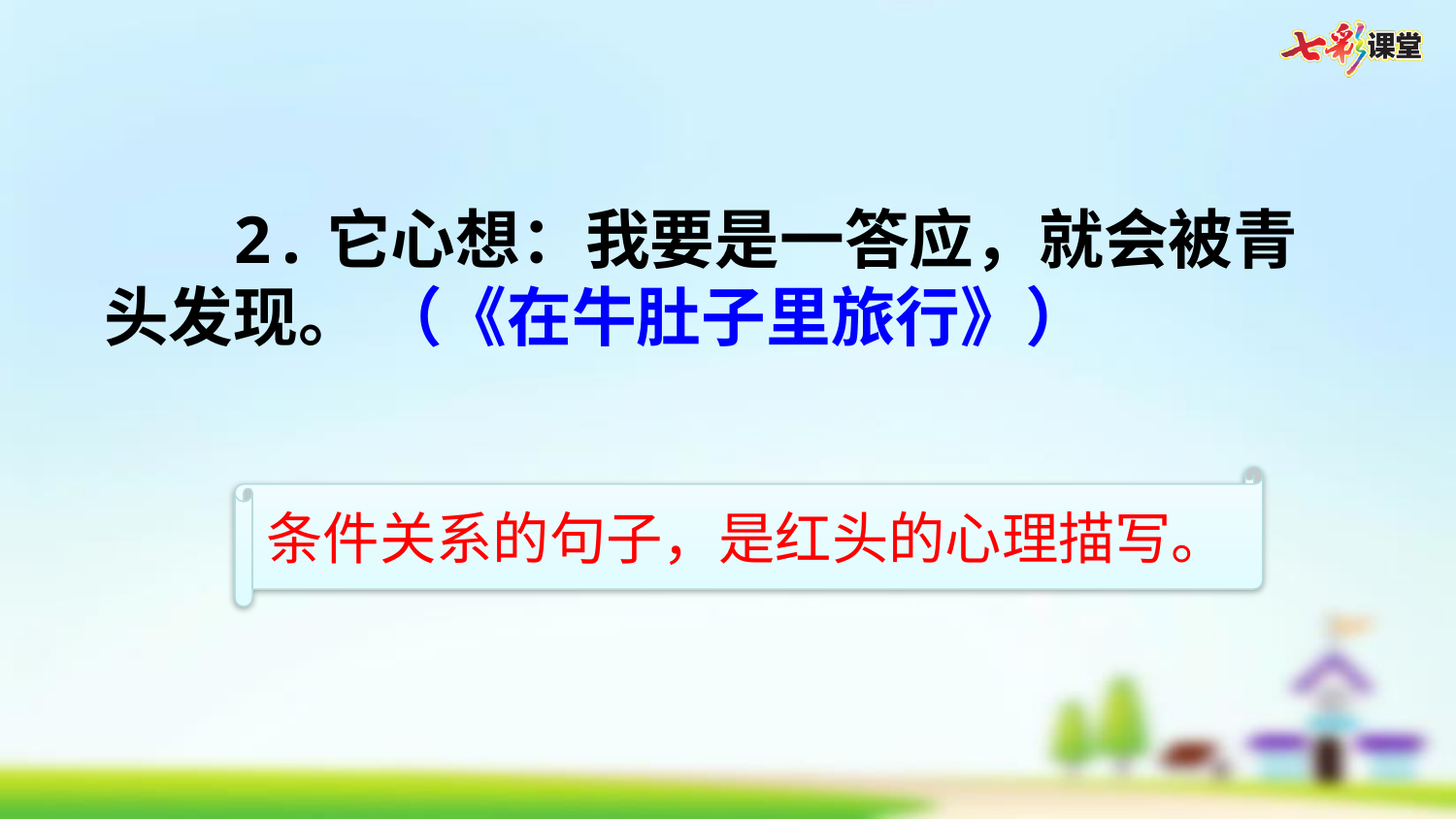

2.它心想：我要是一答应，就会被青头发现。 （《在牛肚子里旅行》）
条件关系的句子，是红头的心理描写。